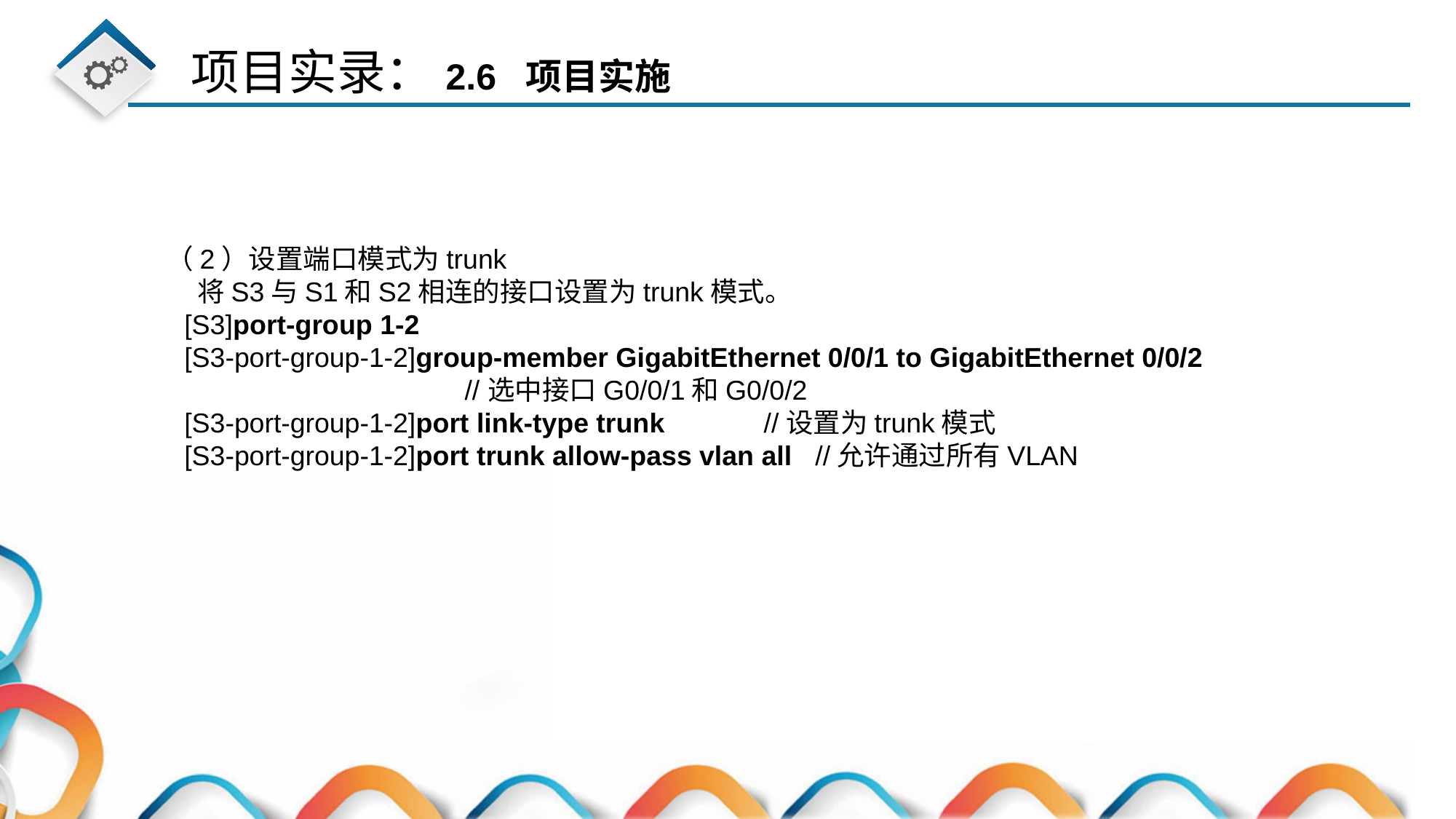

（2）设置端口模式为trunk
    将S3与S1和S2相连的接口设置为trunk模式。
   [S3]port-group 1-2
   [S3-port-group-1-2]group-member GigabitEthernet 0/0/1 to GigabitEthernet 0/0/2                                                     //选中接口G0/0/1和G0/0/2
   [S3-port-group-1-2]port link-type trunk             //设置为trunk模式
   [S3-port-group-1-2]port trunk allow-pass vlan all   //允许通过所有VLAN